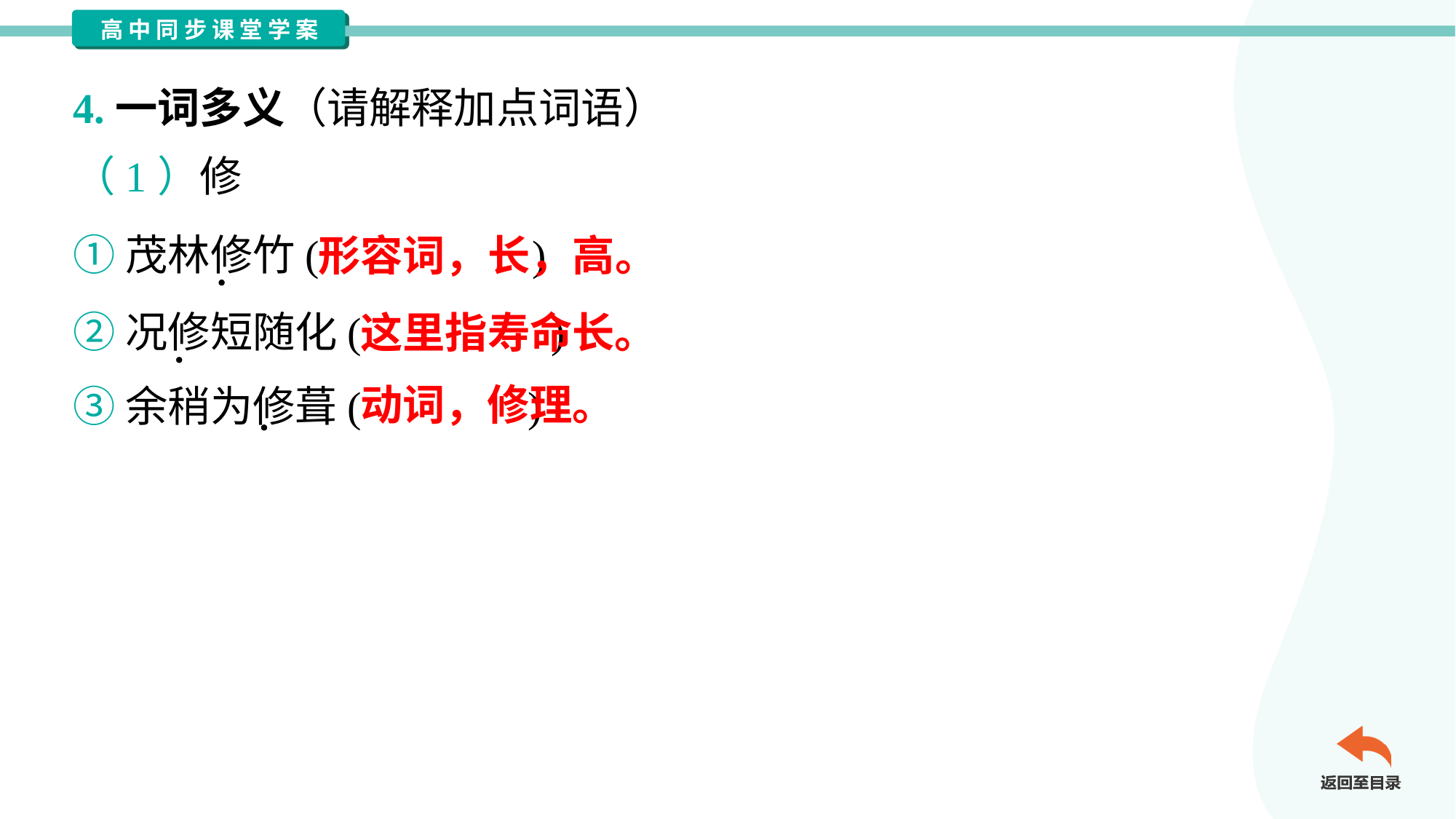

4.一词多义（请解释加点词语）
（1）修
①茂林修竹(                  )
②况修短随化(                )
③余稍为修葺(              )
形容词，长，高。
这里指寿命长。

动词，修理。